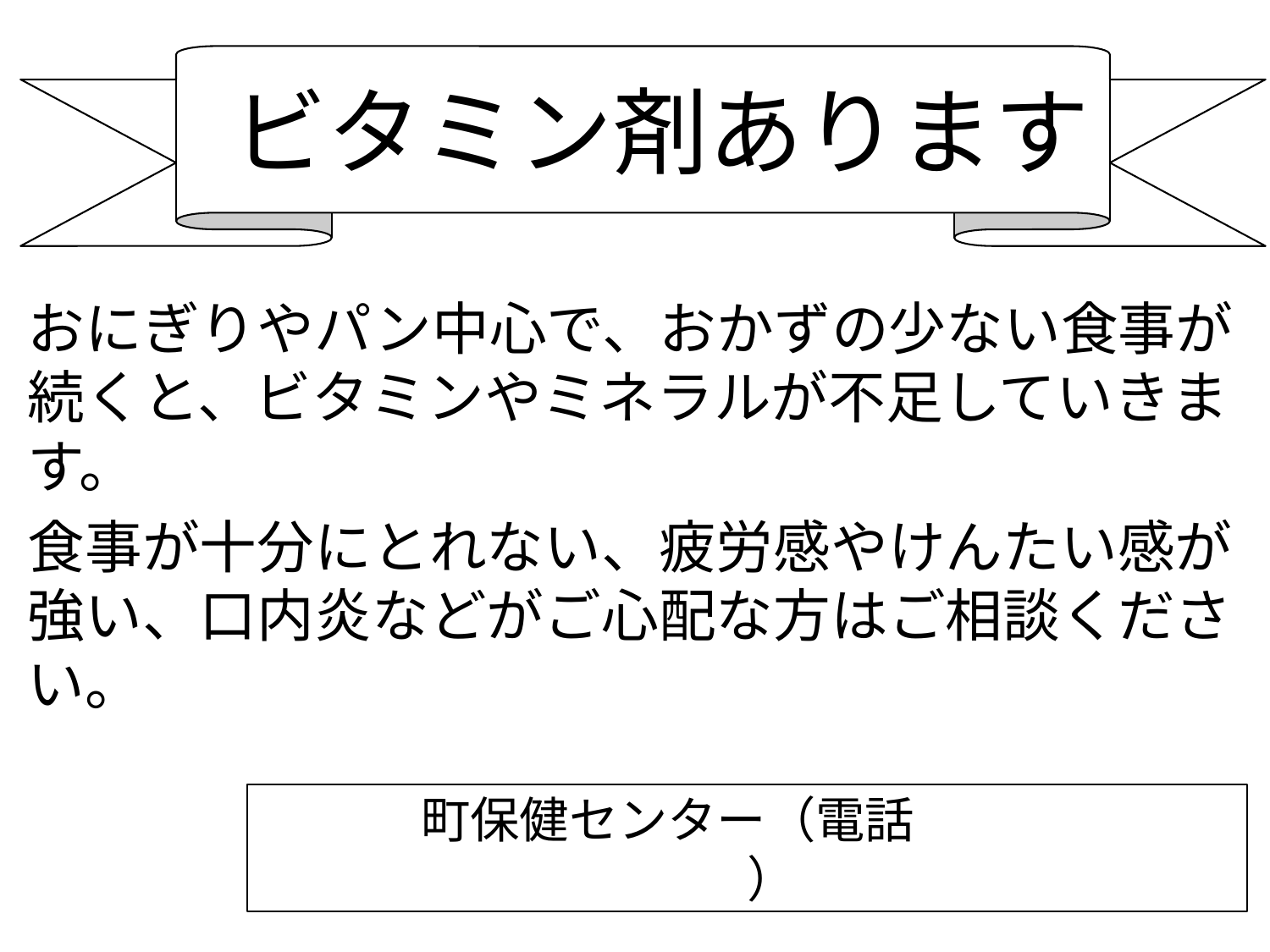

ビタミン剤あります
おにぎりやパン中心で、おかずの少ない食事が続くと、ビタミンやミネラルが不足していきます。
食事が十分にとれない、疲労感やけんたい感が強い、口内炎などがご心配な方はご相談ください。
　　　町保健センター（電話 　　　　　　　）